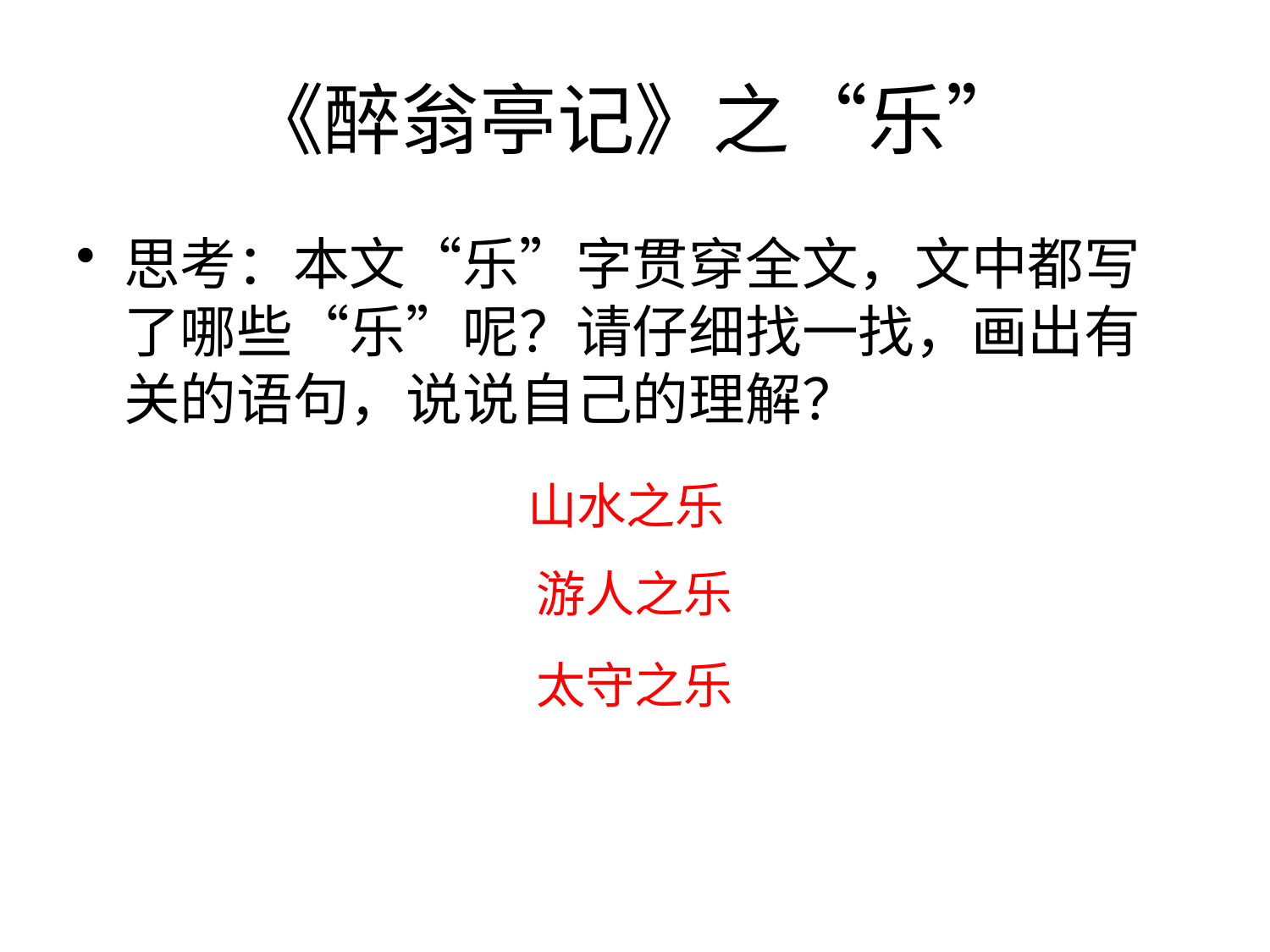

# 《醉翁亭记》之“乐”
思考：本文“乐”字贯穿全文，文中都写了哪些“乐”呢？请仔细找一找，画出有关的语句，说说自己的理解？
山水之乐
游人之乐
太守之乐